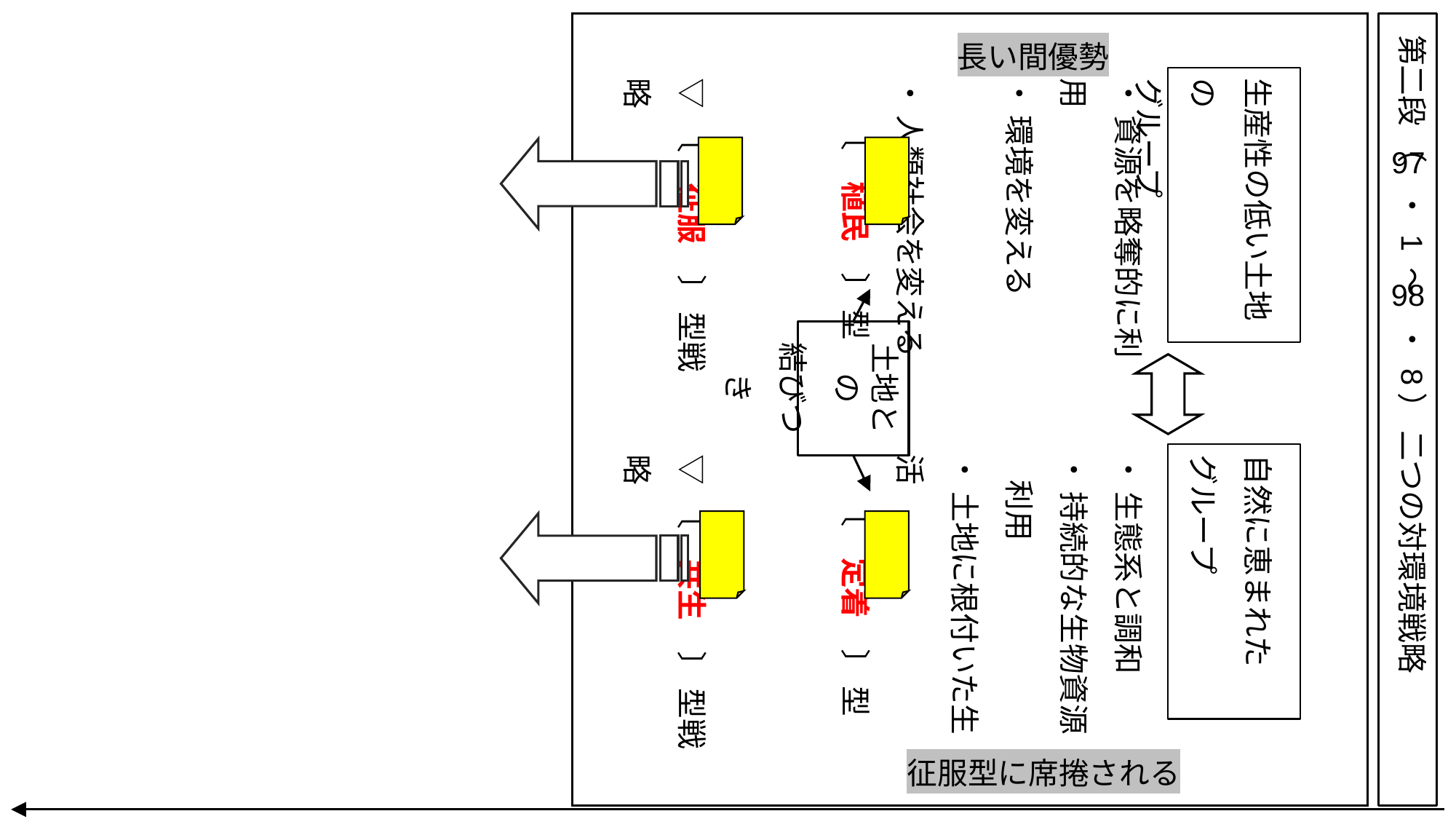

第二段 （    ・ 1 ～    ・ 8） 二つの対環境戦略
長い間優勢

・ 資源を略奪的に利用
・ 環境を変える

・ 人類社会を変える
〔　植民　〕 型

▽ 〔　征服　〕 型戦略
生産性の低い土地の
グループ

97

98
土地との
結びつき

自然に恵まれた
グループ

・ 生態系と調和
・ 持続的な生物資源
利用
・ 土地に根付いた生活
〔　定着　〕 型

▽ 〔　共生　〕 型戦略

征服型に席捲される